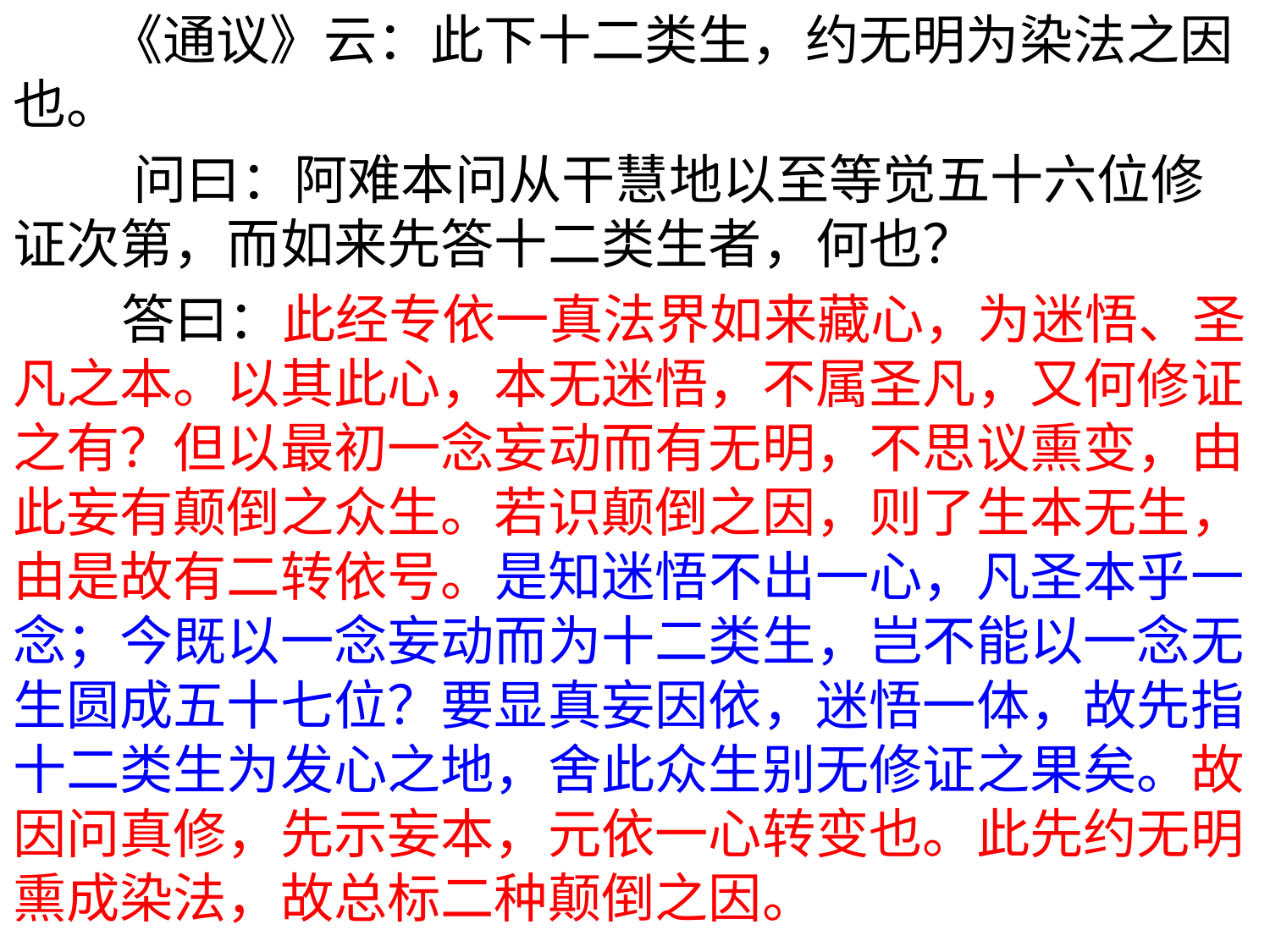

《通议》云：此下十二类生，约无明为染法之因也。
         问曰：阿难本问从干慧地以至等觉五十六位修证次第，而如来先答十二类生者，何也？
        答曰：此经专依一真法界如来藏心，为迷悟、圣凡之本。以其此心，本无迷悟，不属圣凡，又何修证之有？但以最初一念妄动而有无明，不思议熏变，由此妄有颠倒之众生。若识颠倒之因，则了生本无生，由是故有二转依号。是知迷悟不出一心，凡圣本乎一念；今既以一念妄动而为十二类生，岂不能以一念无生圆成五十七位？要显真妄因依，迷悟一体，故先指十二类生为发心之地，舍此众生别无修证之果矣。故因问真修，先示妄本，元依一心转变也。此先约无明熏成染法，故总标二种颠倒之因。